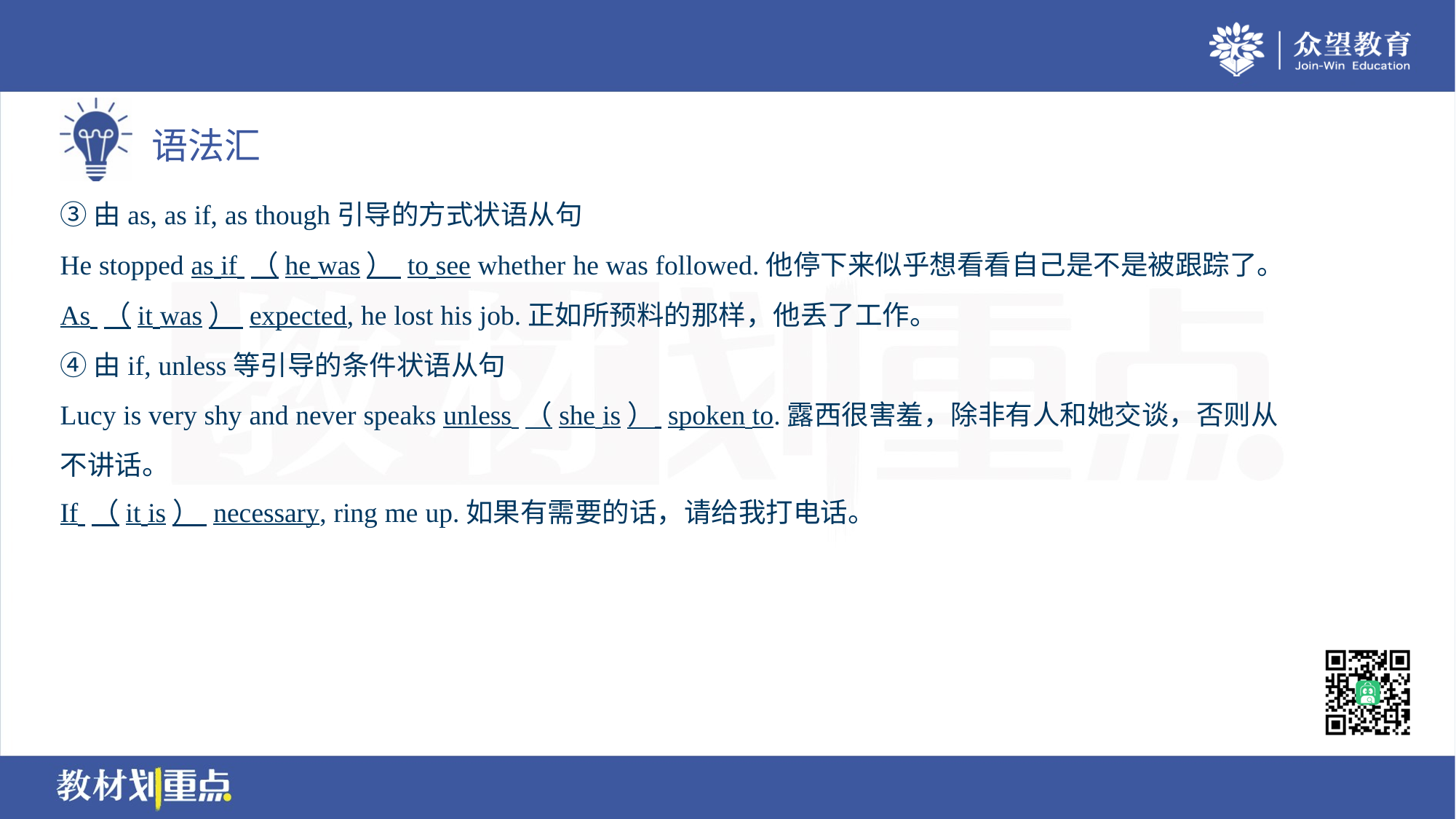

③由as, as if, as though引导的方式状语从句
He stopped as if （he was） to see whether he was followed.他停下来似乎想看看自己是不是被跟踪了。
As （it was） expected, he lost his job.正如所预料的那样，他丢了工作。
④由if, unless等引导的条件状语从句
Lucy is very shy and never speaks unless （she is） spoken to.露西很害羞，除非有人和她交谈，否则从
不讲话。
If （it is） necessary, ring me up.如果有需要的话，请给我打电话。